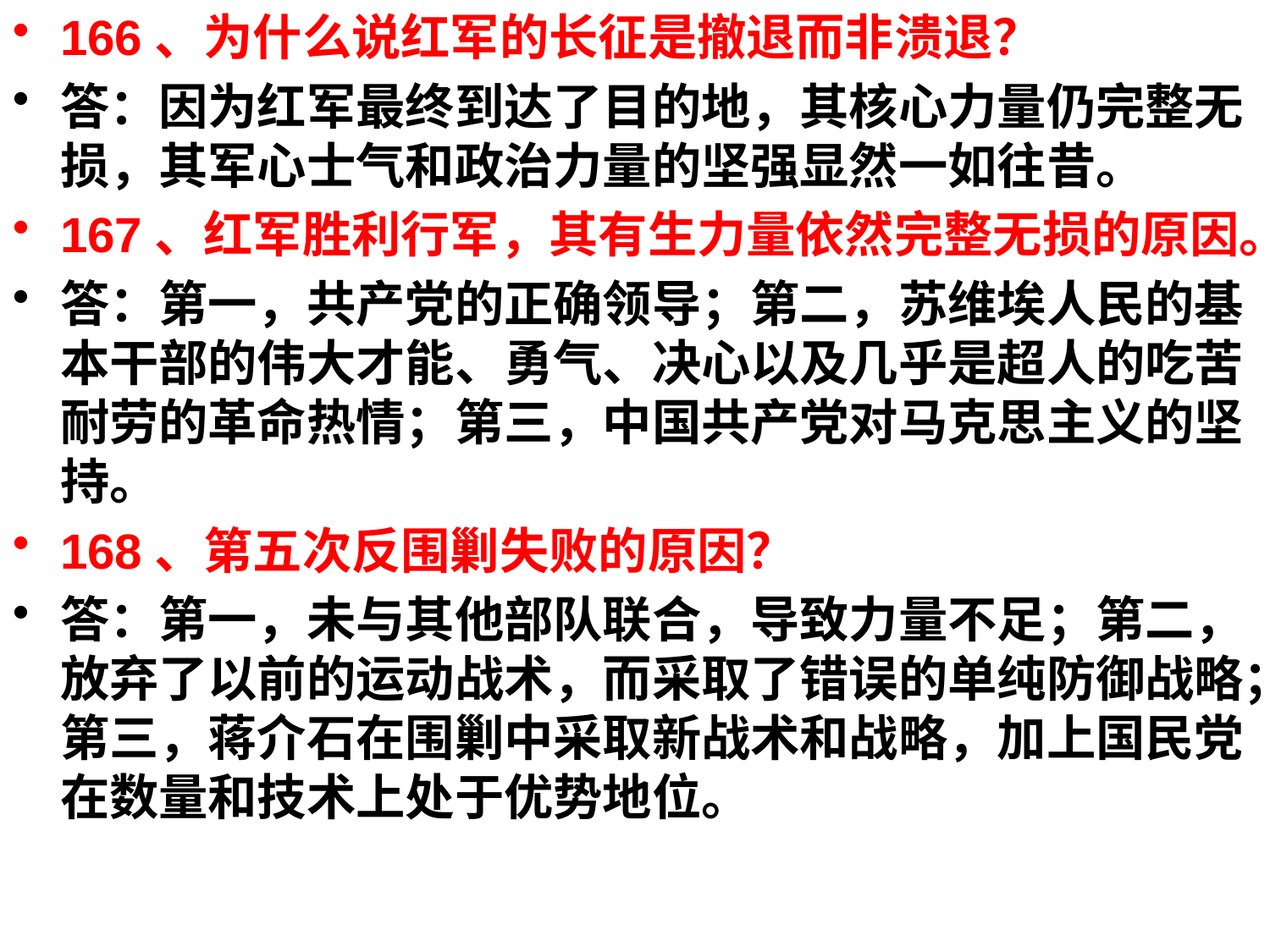

166、为什么说红军的长征是撤退而非溃退？
答：因为红军最终到达了目的地，其核心力量仍完整无损，其军心士气和政治力量的坚强显然一如往昔。
167、红军胜利行军，其有生力量依然完整无损的原因。
答：第一，共产党的正确领导；第二，苏维埃人民的基本干部的伟大才能、勇气、决心以及几乎是超人的吃苦耐劳的革命热情；第三，中国共产党对马克思主义的坚持。
168、第五次反围剿失败的原因？
答：第一，未与其他部队联合，导致力量不足；第二，放弃了以前的运动战术，而采取了错误的单纯防御战略；第三，蒋介石在围剿中采取新战术和战略，加上国民党在数量和技术上处于优势地位。
#